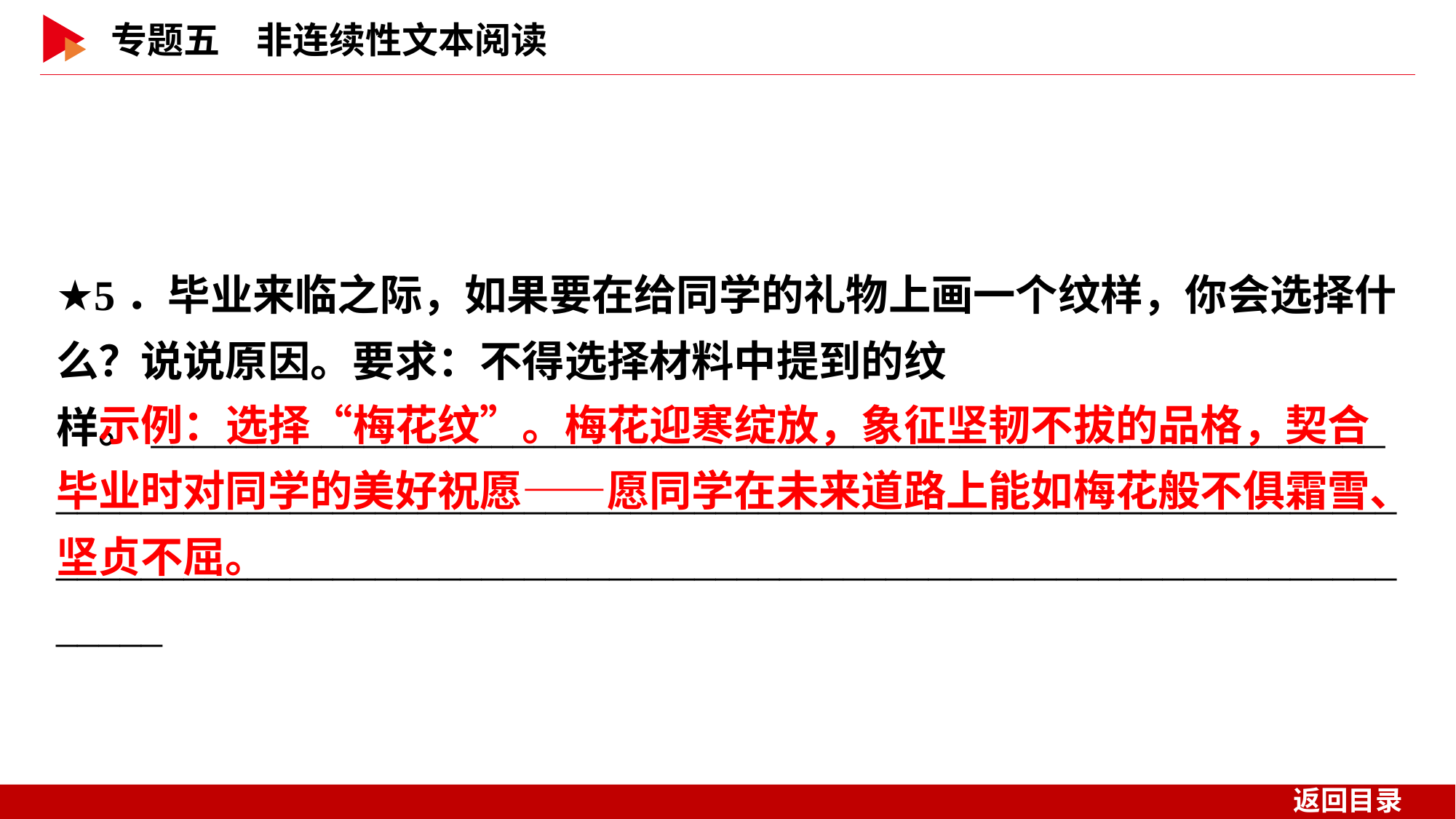

★5．毕业来临之际，如果要在给同学的礼物上画一个纹样，你会选择什么？说说原因。要求：不得选择材料中提到的纹样。_____________________________________________________________________________________________________________________________________________________________________________________________
　示例：选择“梅花纹”。梅花迎寒绽放，象征坚韧不拔的品格，契合毕业时对同学的美好祝愿——愿同学在未来道路上能如梅花般不俱霜雪、坚贞不屈。